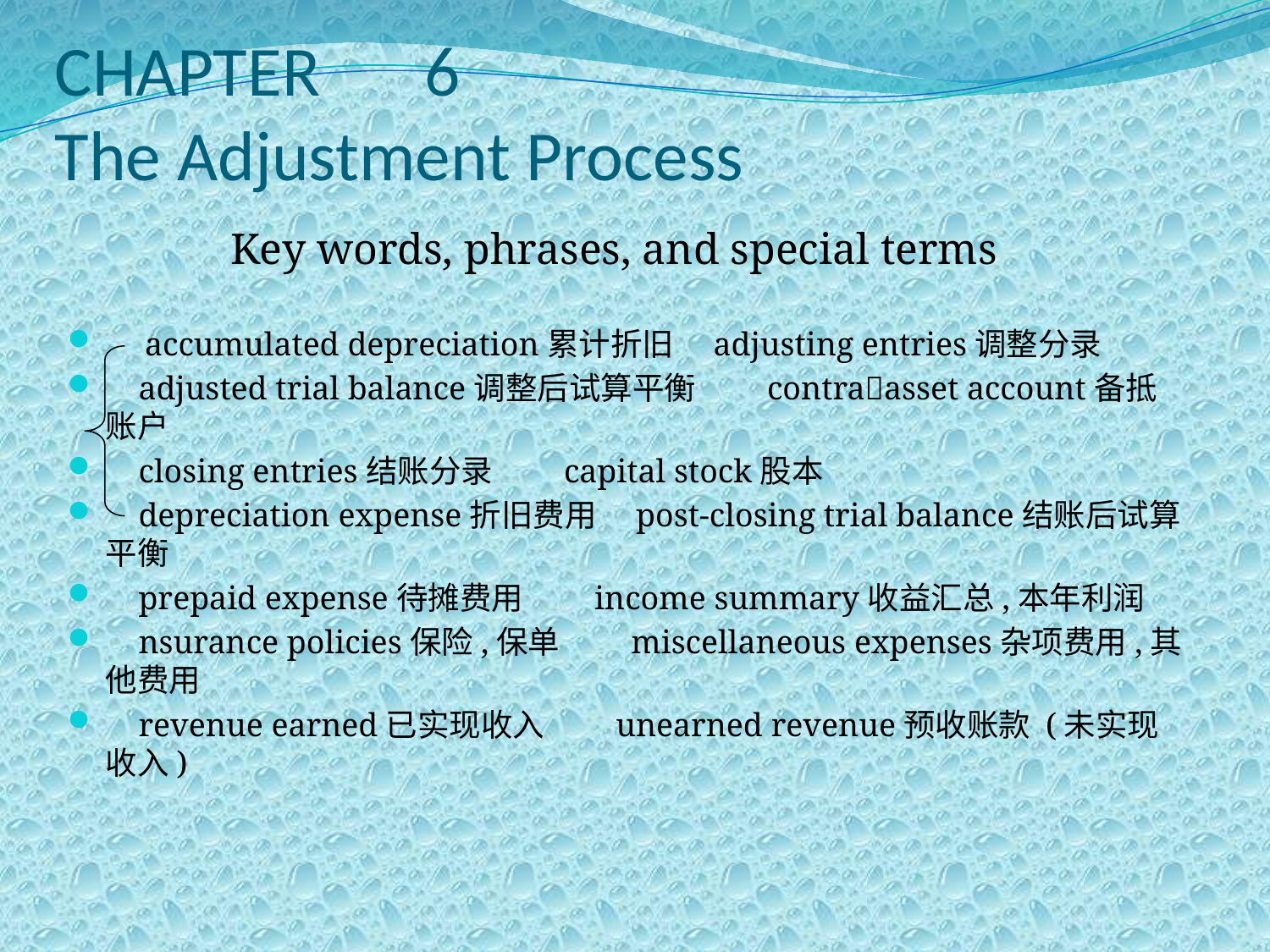

# CHAPTER　6 The Adjustment Process
Key words, phrases, and special terms

　accumulated depreciation累计折旧　adjusting entries调整分录
    adjusted trial balance调整后试算平衡　　contra􀆼asset account备抵账户
    closing entries结账分录　　capital stock股本
    depreciation expense折旧费用　post-closing trial balance结账后试算平衡
    prepaid expense待摊费用　　income summary收益汇总,本年利润
    nsurance policies保险,保单　　miscellaneous expenses杂项费用,其他费用
    revenue earned已实现收入　　unearned revenue预收账款 (未实现收入)